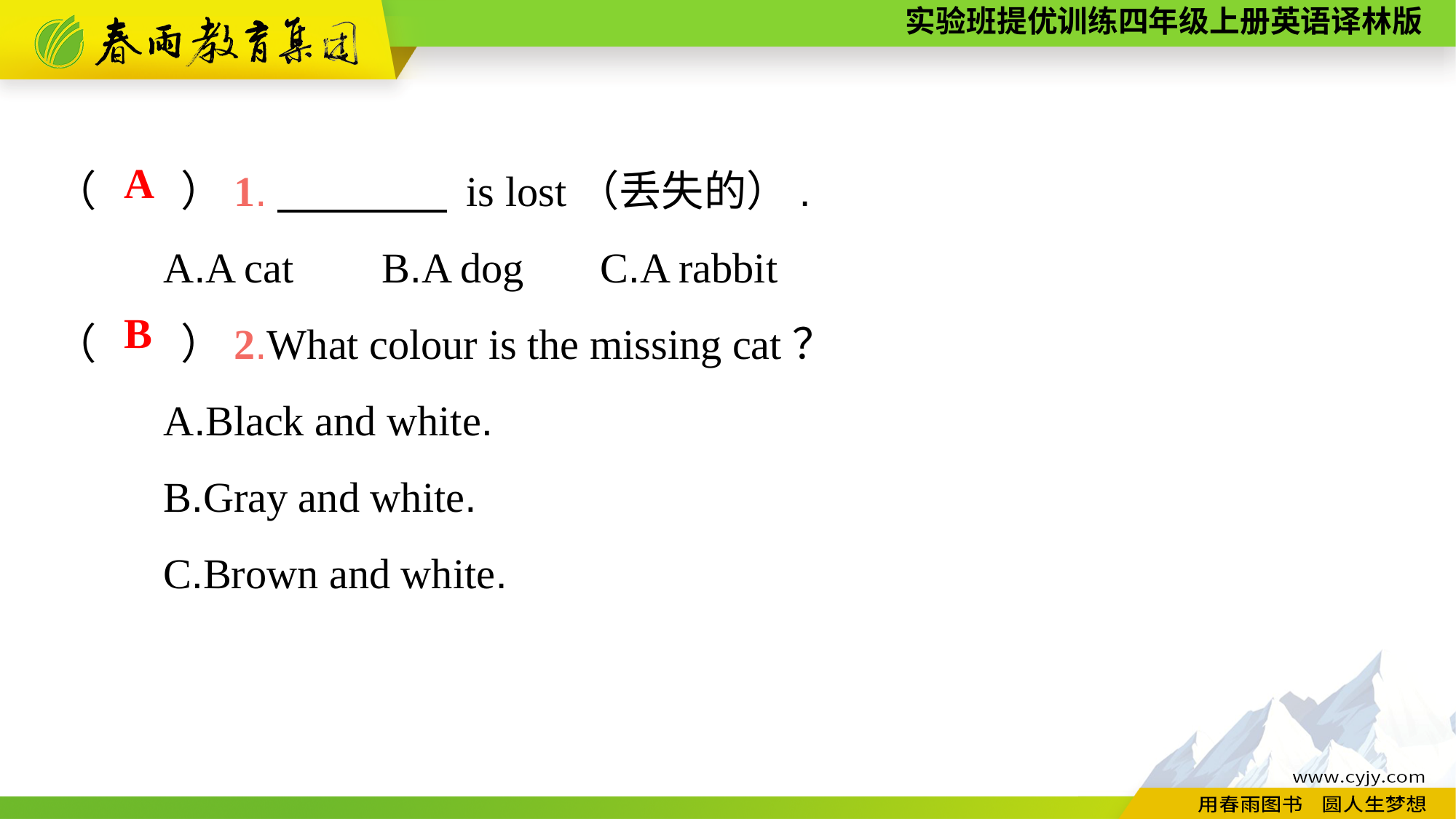

（　　）1.　　　　 is lost（丢失的）.
	A.A cat	B.A dog	C.A rabbit
（　　）2.What colour is the missing cat？
	A.Black and white.
	B.Gray and white.
	C.Brown and white.
A
B